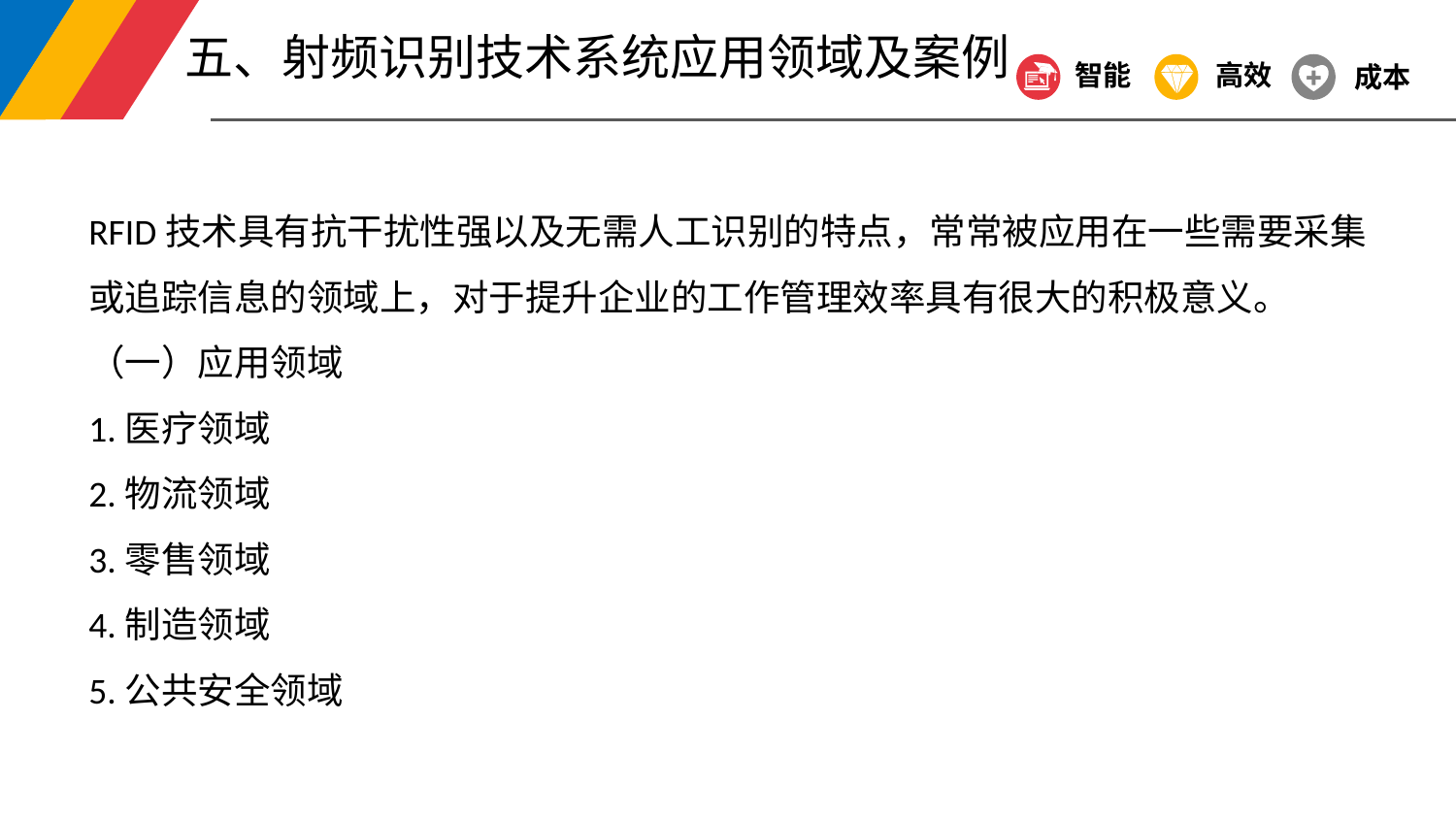

五、射频识别技术系统应用领域及案例
智能
高效
成本
RFID技术具有抗干扰性强以及无需人工识别的特点，常常被应用在一些需要采集或追踪信息的领域上，对于提升企业的工作管理效率具有很大的积极意义。
（一）应用领域
1.医疗领域
2.物流领域
3.零售领域
4.制造领域
5.公共安全领域